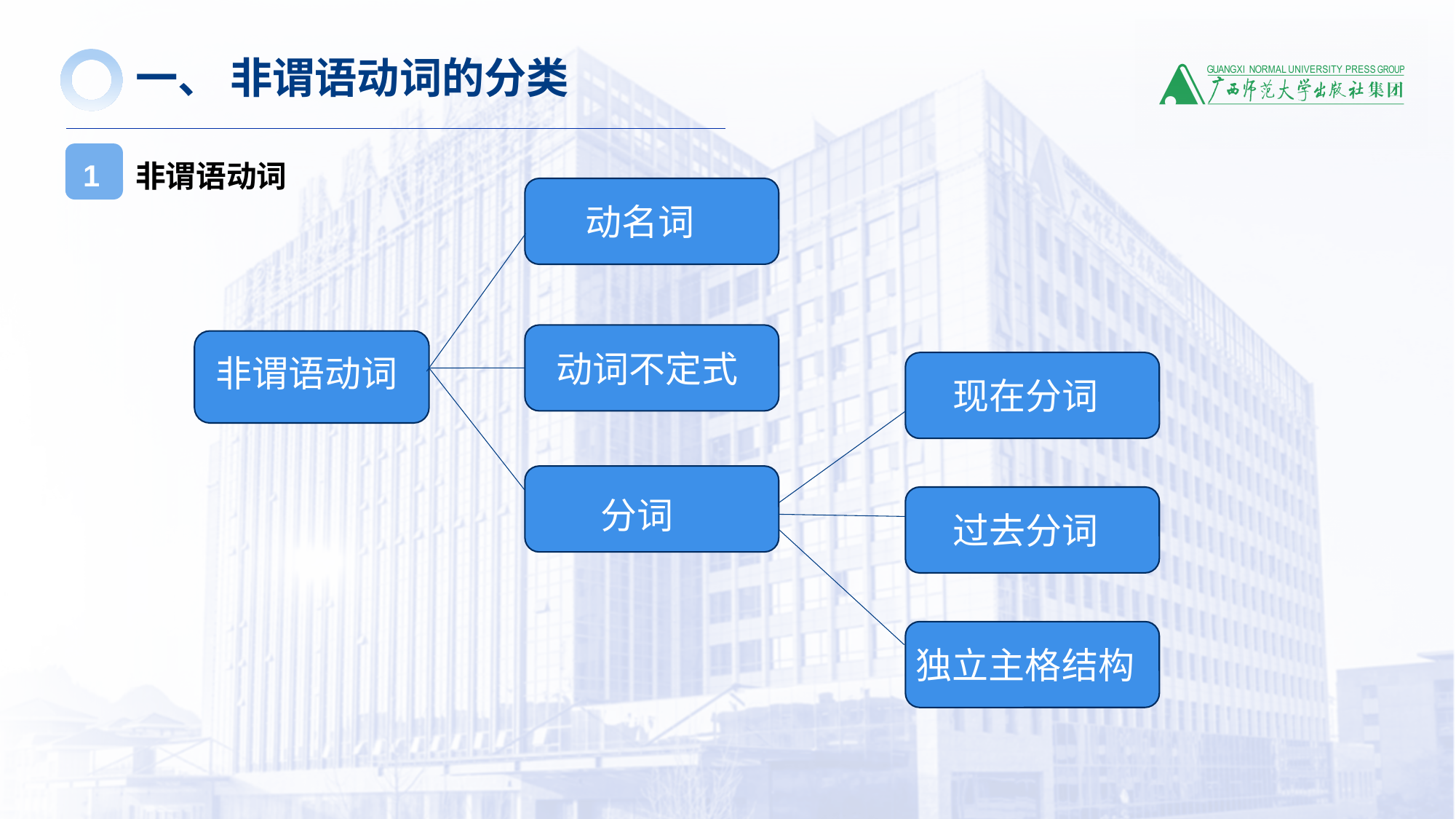

一、 非谓语动词的分类

非谓语动词

1

动名词

动词不定式
非谓语动词

现在分词

分词

过去分词

独立主格结构